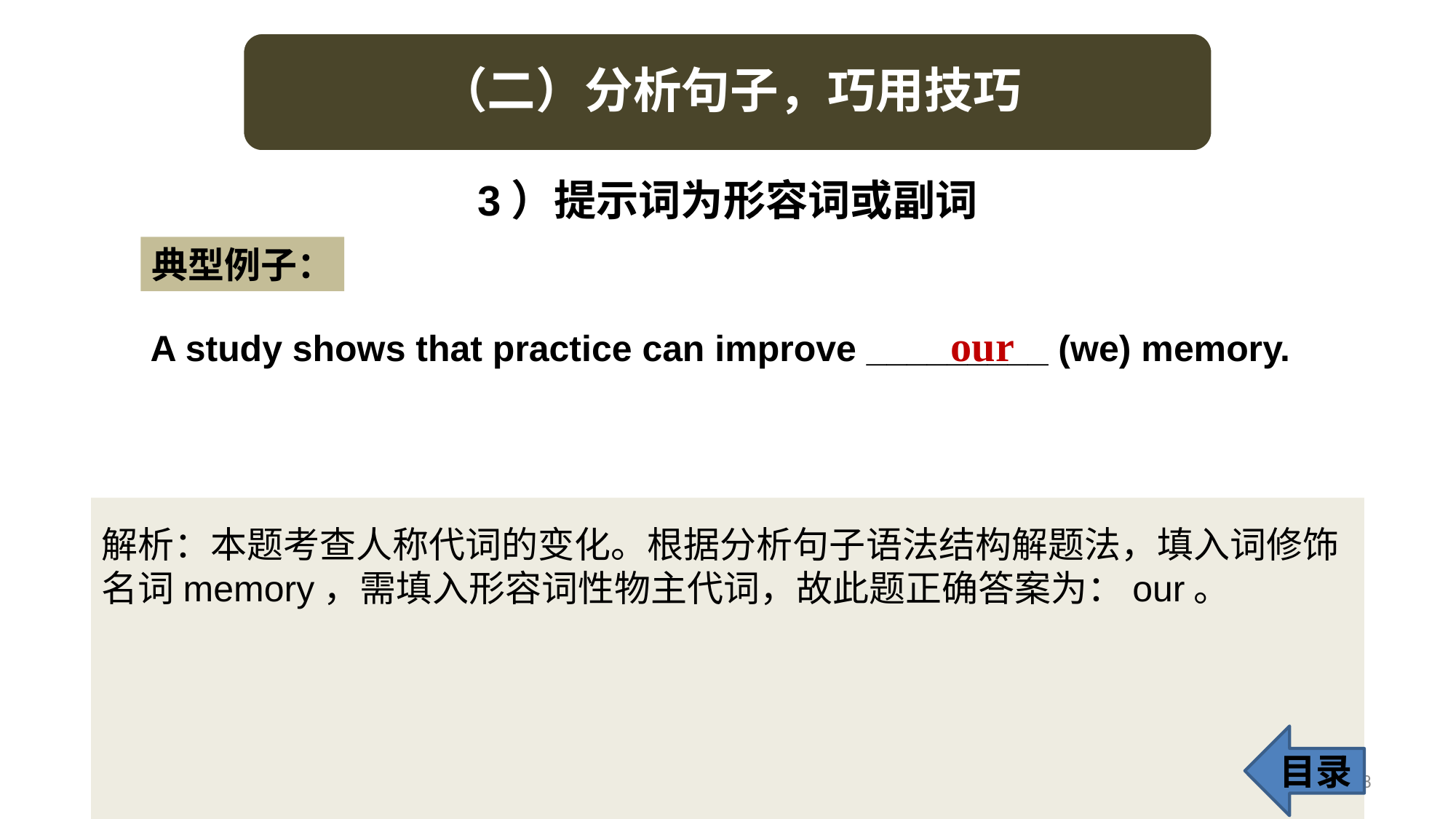

（二）分析句子，巧用技巧
3）提示词为形容词或副词
典型例子：
our
A study shows that practice can improve _________ (we) memory.

解析：本题考查人称代词的变化。根据分析句子语法结构解题法，填入词修饰名词memory，需填入形容词性物主代词，故此题正确答案为：our。
目录
48